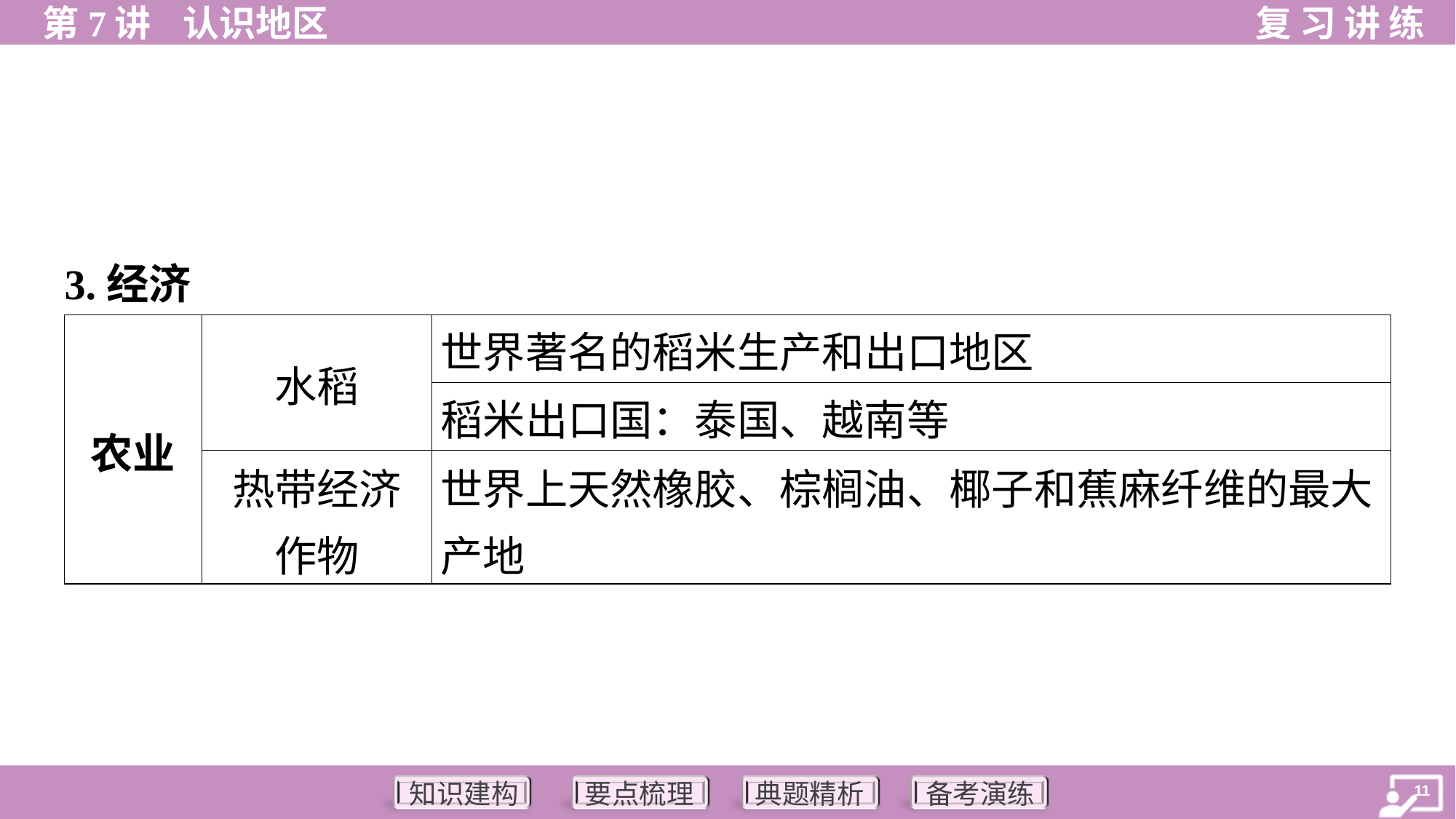

3.经济
| 农业 | 水稻 | 世界著名的稻米生产和出口地区 |
| --- | --- | --- |
|  |  | 稻米出口国：泰国、越南等 |
|  | 热带经济 作物 | 世界上天然橡胶、棕榈油、椰子和蕉麻纤维的最大产地 |